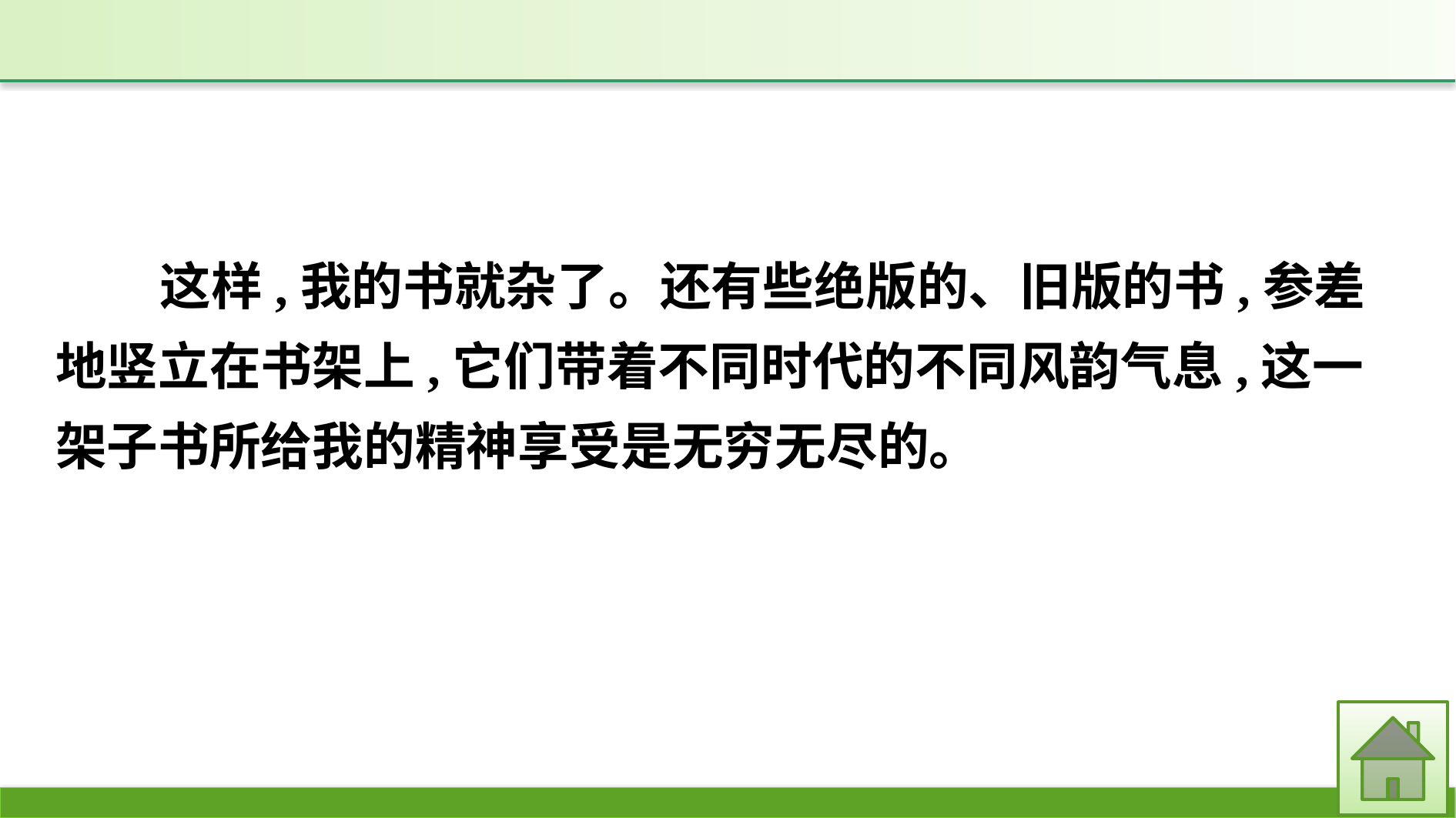

这样,我的书就杂了。还有些绝版的、旧版的书,参差地竖立在书架上,它们带着不同时代的不同风韵气息,这一架子书所给我的精神享受是无穷无尽的。